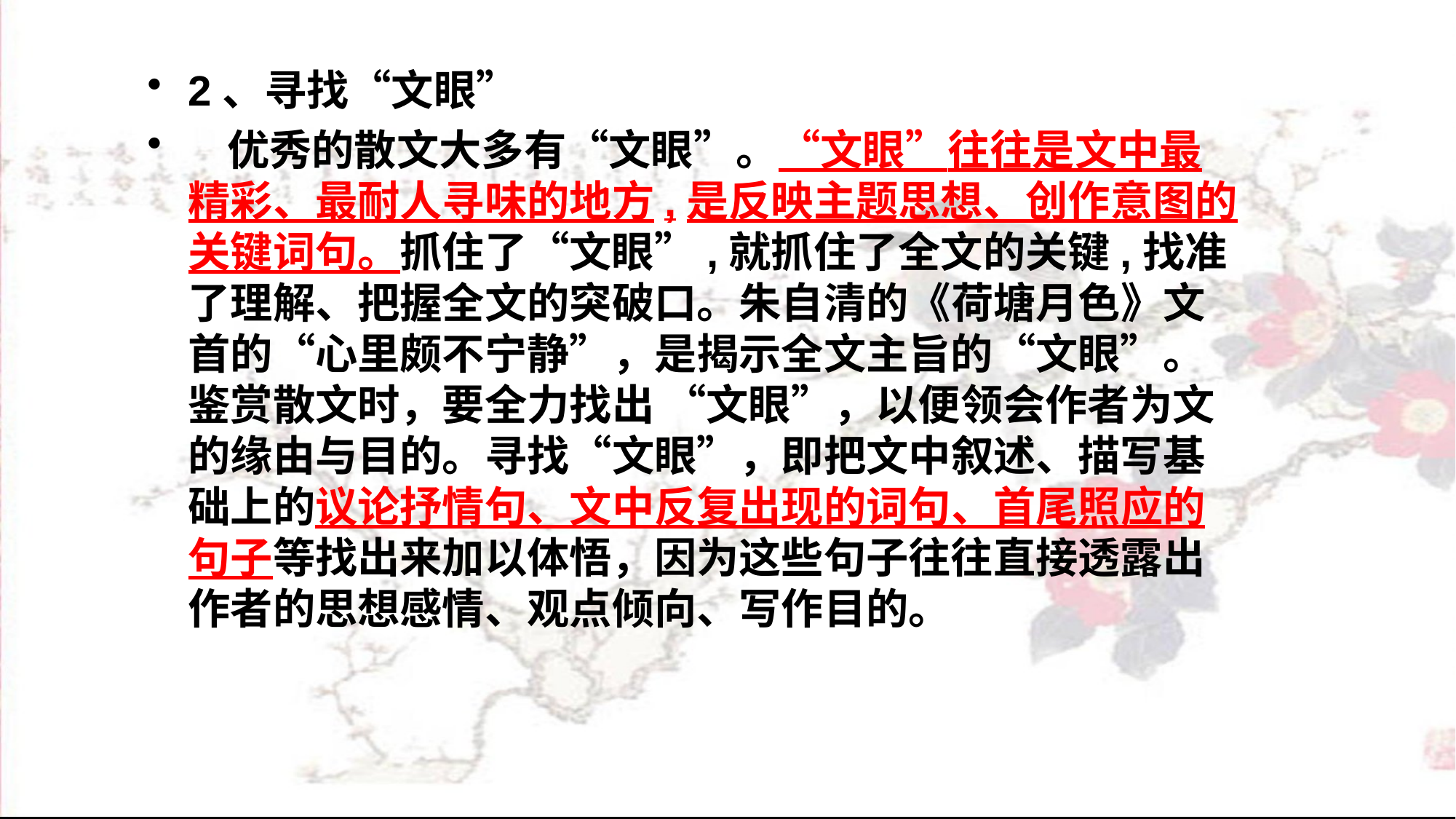

2、寻找“文眼”
   优秀的散文大多有“文眼”。“文眼”往往是文中最精彩、最耐人寻味的地方,是反映主题思想、创作意图的关键词句。抓住了“文眼”,就抓住了全文的关键,找准了理解、把握全文的突破口。朱自清的《荷塘月色》文首的“心里颇不宁静”，是揭示全文主旨的“文眼”。鉴赏散文时，要全力找出 “文眼”，以便领会作者为文的缘由与目的。寻找“文眼”，即把文中叙述、描写基础上的议论抒情句、文中反复出现的词句、首尾照应的句子等找出来加以体悟，因为这些句子往往直接透露出作者的思想感情、观点倾向、写作目的。